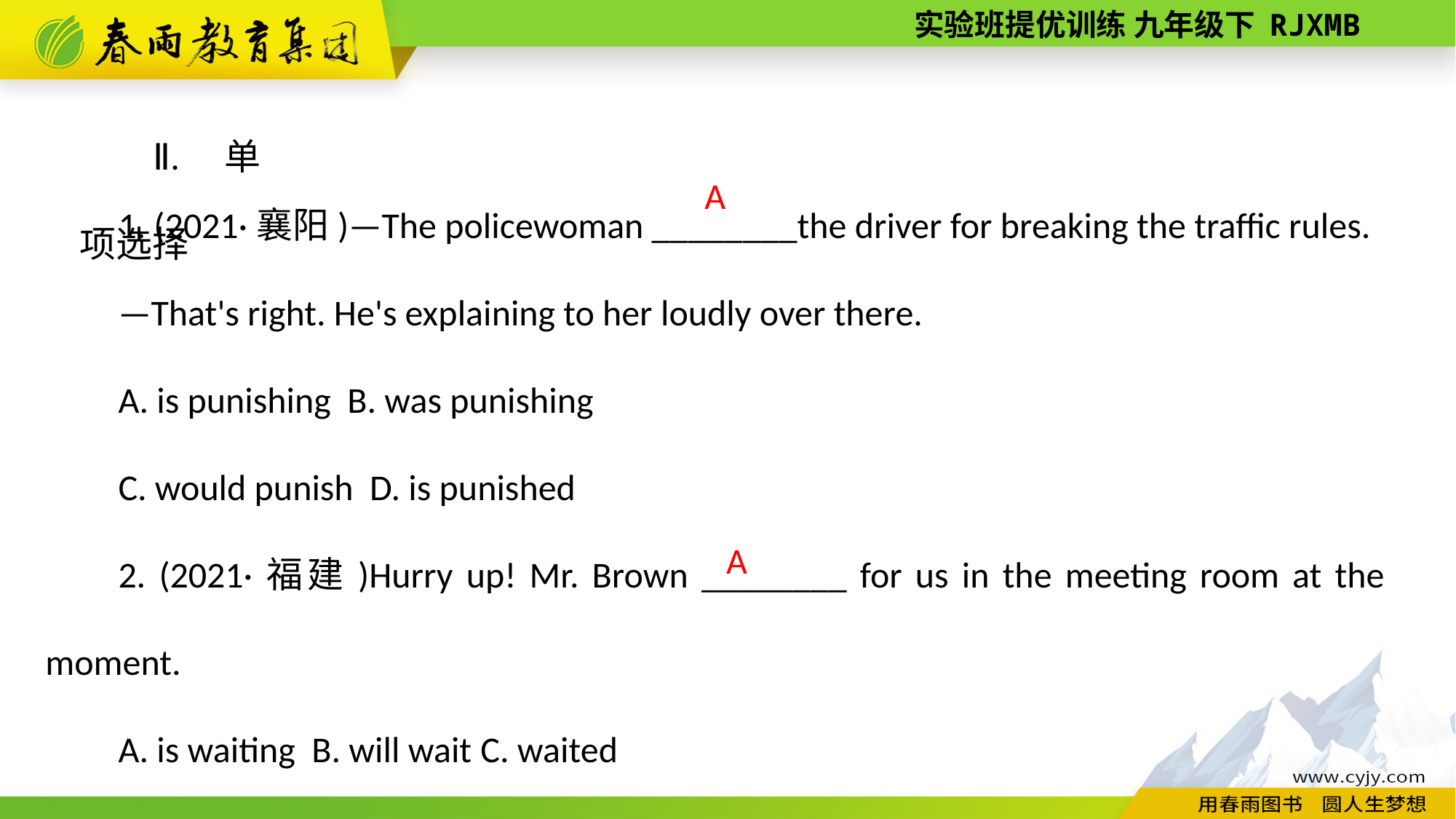

Ⅱ. 单项选择
1. (2021·襄阳)—The policewoman ________the driver for breaking the traffic rules.
—That's right. He's explaining to her loudly over there.
A. is punishing  B. was punishing
C. would punish  D. is punished
2. (2021·福建)Hurry up! Mr. Brown ________ for us in the meeting room at the moment.
A. is waiting  B. will wait  C. waited
A
A